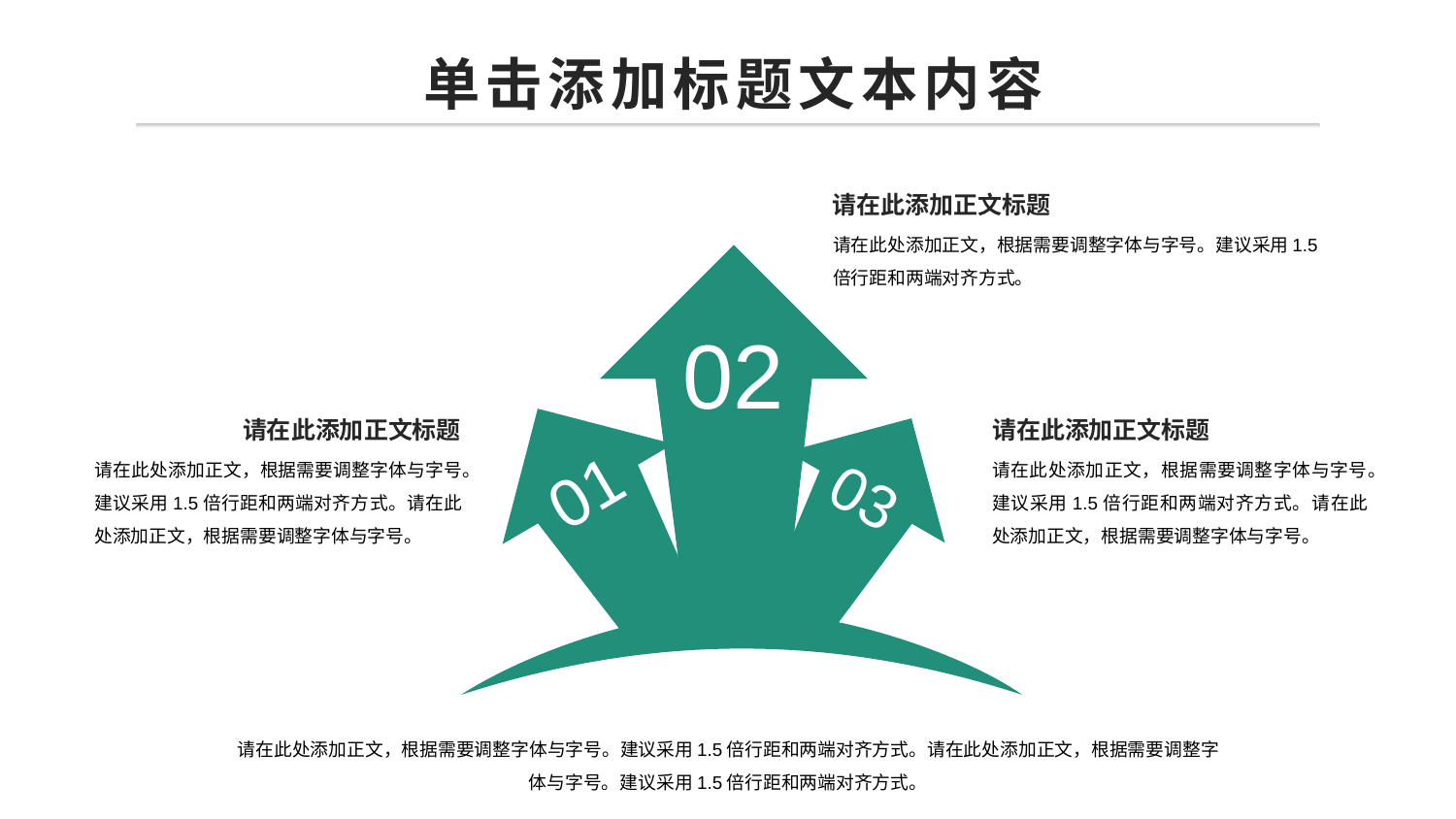

单击添加标题文本内容
请在此添加正文标题
请在此处添加正文，根据需要调整字体与字号。建议采用1.5倍行距和两端对齐方式。

02

01
03

请在此添加正文标题
请在此处添加正文，根据需要调整字体与字号。建议采用1.5倍行距和两端对齐方式。请在此处添加正文，根据需要调整字体与字号。
请在此添加正文标题
请在此处添加正文，根据需要调整字体与字号。建议采用1.5倍行距和两端对齐方式。请在此处添加正文，根据需要调整字体与字号。
请在此处添加正文，根据需要调整字体与字号。建议采用1.5倍行距和两端对齐方式。请在此处添加正文，根据需要调整字体与字号。建议采用1.5倍行距和两端对齐方式。